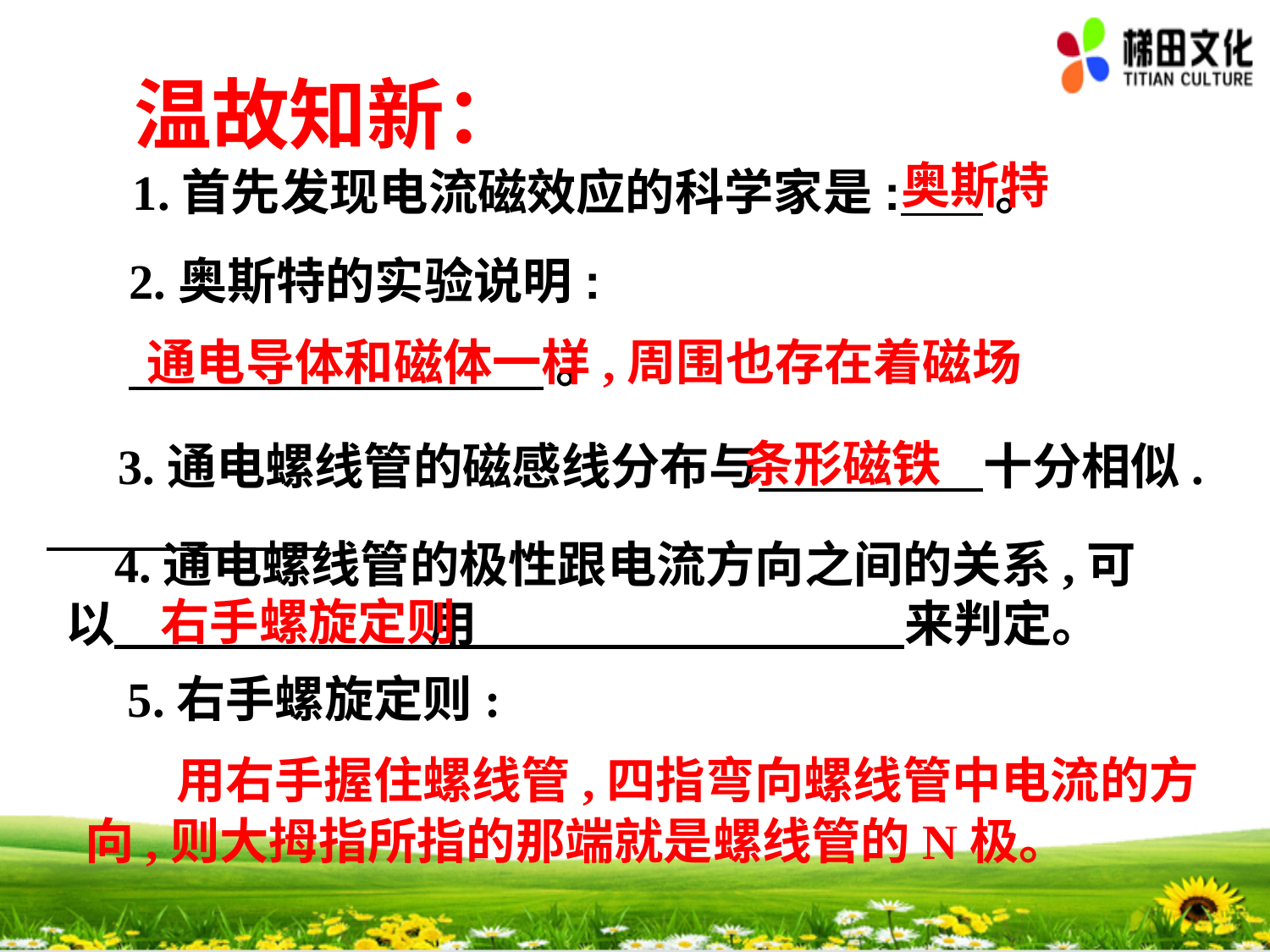

温故知新：
       1.首先发现电流磁效应的科学家是:      。
奥斯特
2.奥斯特的实验说明:
                                     。
通电导体和磁体一样,周围也存在着磁场
     3.通电螺线管的磁感线分布与                    十分相似.
条形磁铁
    4.通电螺线管的极性跟电流方向之间的关系,可以                            用                                      来判定。
右手螺旋定则
   5.右手螺旋定则:
      用右手握住螺线管,四指弯向螺线管中电流的方向,则大拇指所指的那端就是螺线管的N极。